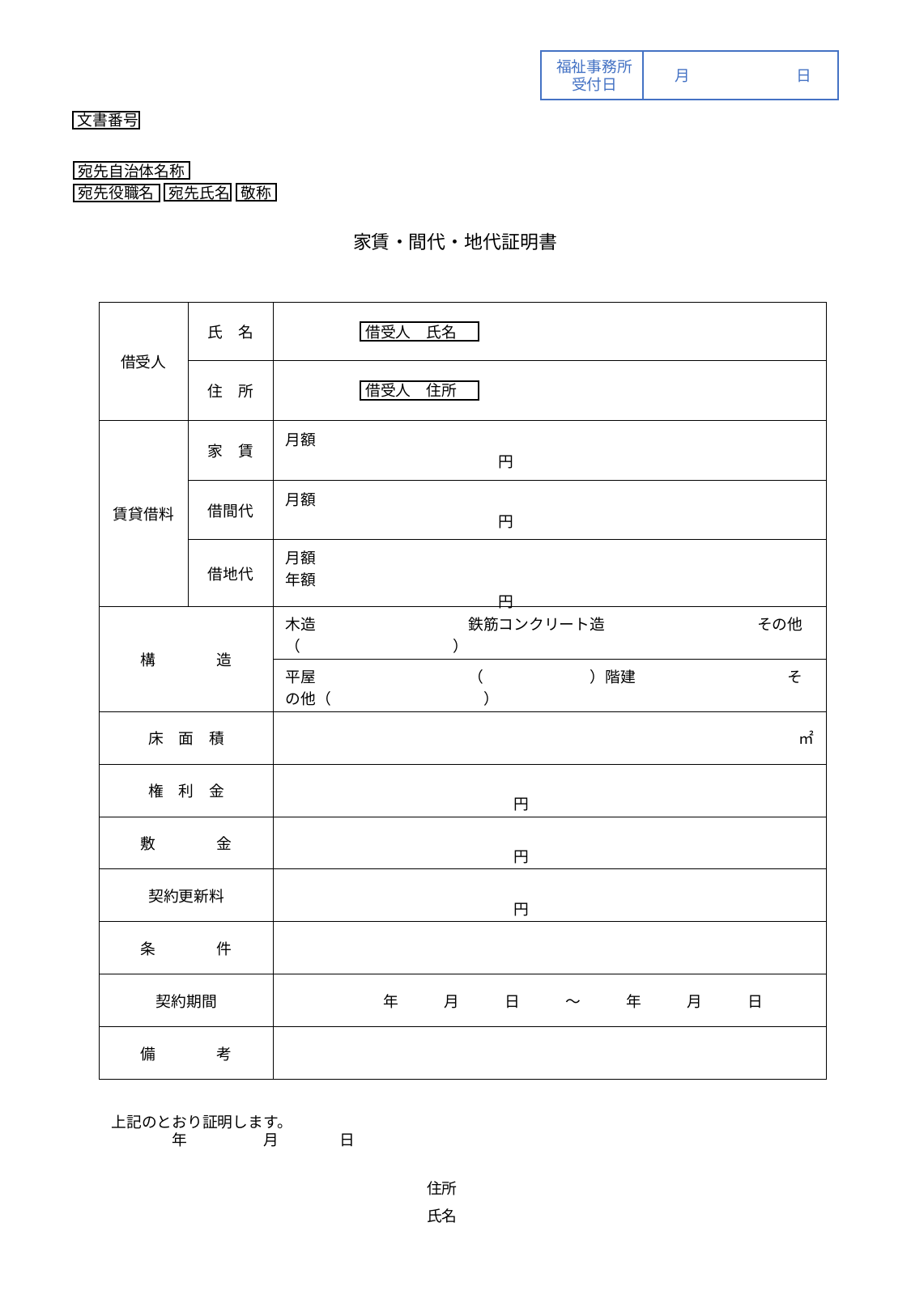

福祉事務所
受付日
月	日
文書番号
宛先自治体名称
敬称
宛先氏名
宛先役職名
家賃・間代・地代証明書
| 借受人 | 氏　名 |  |
| --- | --- | --- |
|  | 住　所 |  |
| 賃貸借料 | 家　賃 | 月額　　　　　　　　　　　　　　　　　　　　　　　　　　　　　　　　　　　　　　　　　　　　　　円 |
|  | 借間代 | 月額　　　　　　　　　　　　　　　　　　　　　　　　　　　　　　　　　　　　　　　　　　　　　　円 |
|  | 借地代 | 月額 年額　　　　　　　　　　　　　　　　　　　　　　　　　　　　　　　　　　　　　　　　　　　　　　円 |
| 構　　　　造 |  | 木造　　　　　　　　　　鉄筋コンクリート造　　　　　　　　　　その他（　　　　　　　　　　） |
|  |  | 平屋　　　　　　　　　　（　　　　　　　）階建　　　　　　　　　　その他（　　　　　　　　　　） |
| 床　面　積 |  | ㎡ |
| 権　利　金 |  | 円 |
| 敷　　　　金 |  | 円 |
| 契約更新料 |  | 円 |
| 条　　　　件 |  |  |
| 契約期間 |  | 年　　　月　　　日　　　～　　　年　　　月　　　日 |
| 備　　　　考 |  |  |
借受人　氏名
借受人　住所
上記のとおり証明します。
　　　　年　　　　　月　　　　日
住所
氏名